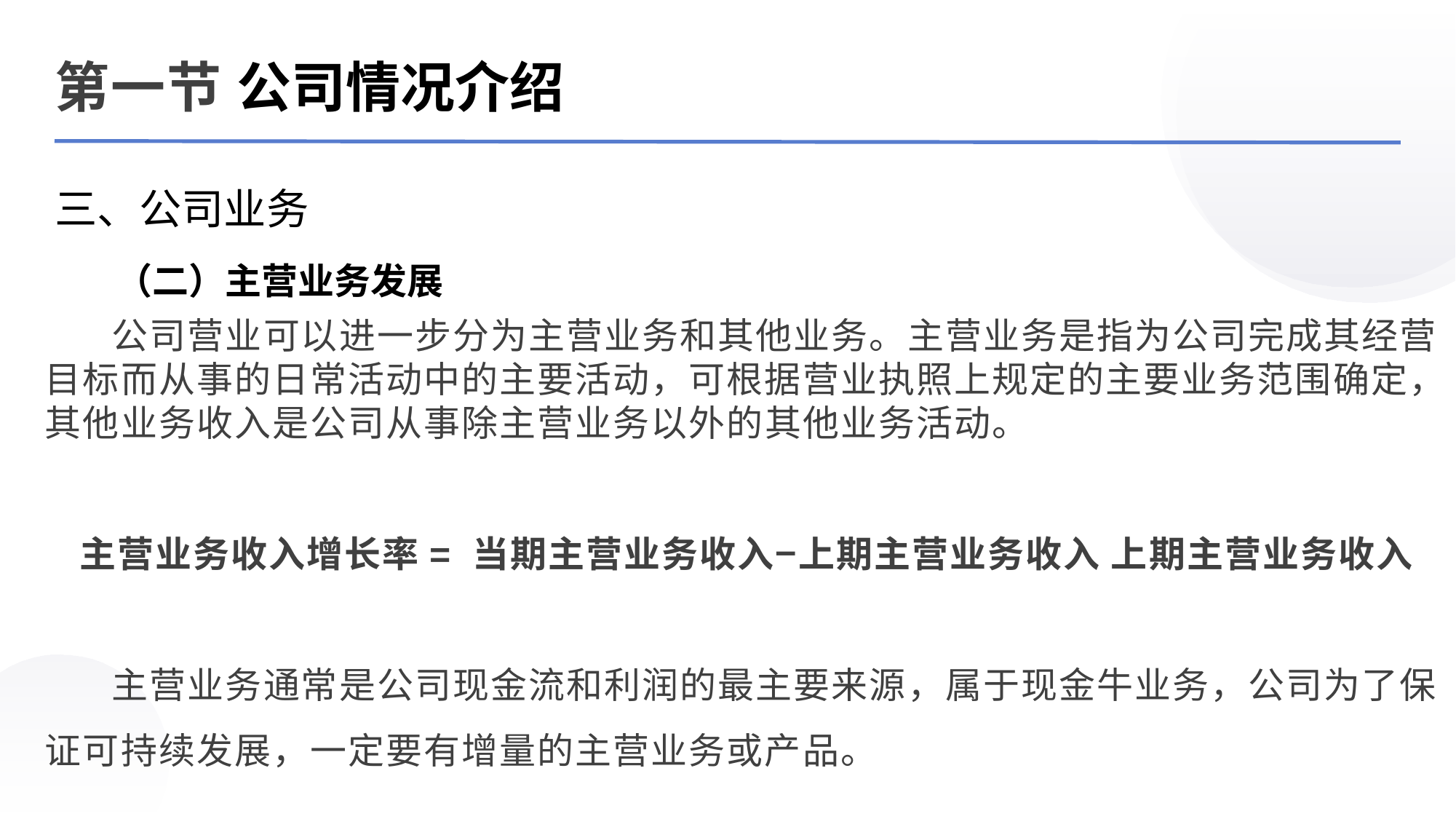

第一节 公司情况介绍
三、公司业务
（二）主营业务发展
      公司营业可以进一步分为主营业务和其他业务。主营业务是指为公司完成其经营目标而从事的日常活动中的主要活动，可根据营业执照上规定的主要业务范围确定，其他业务收入是公司从事除主营业务以外的其他业务活动。

主营业务收入增长率= 当期主营业务收入−上期主营业务收入 上期主营业务收入

      主营业务通常是公司现金流和利润的最主要来源，属于现金牛业务，公司为了保证可持续发展，一定要有增量的主营业务或产品。

13